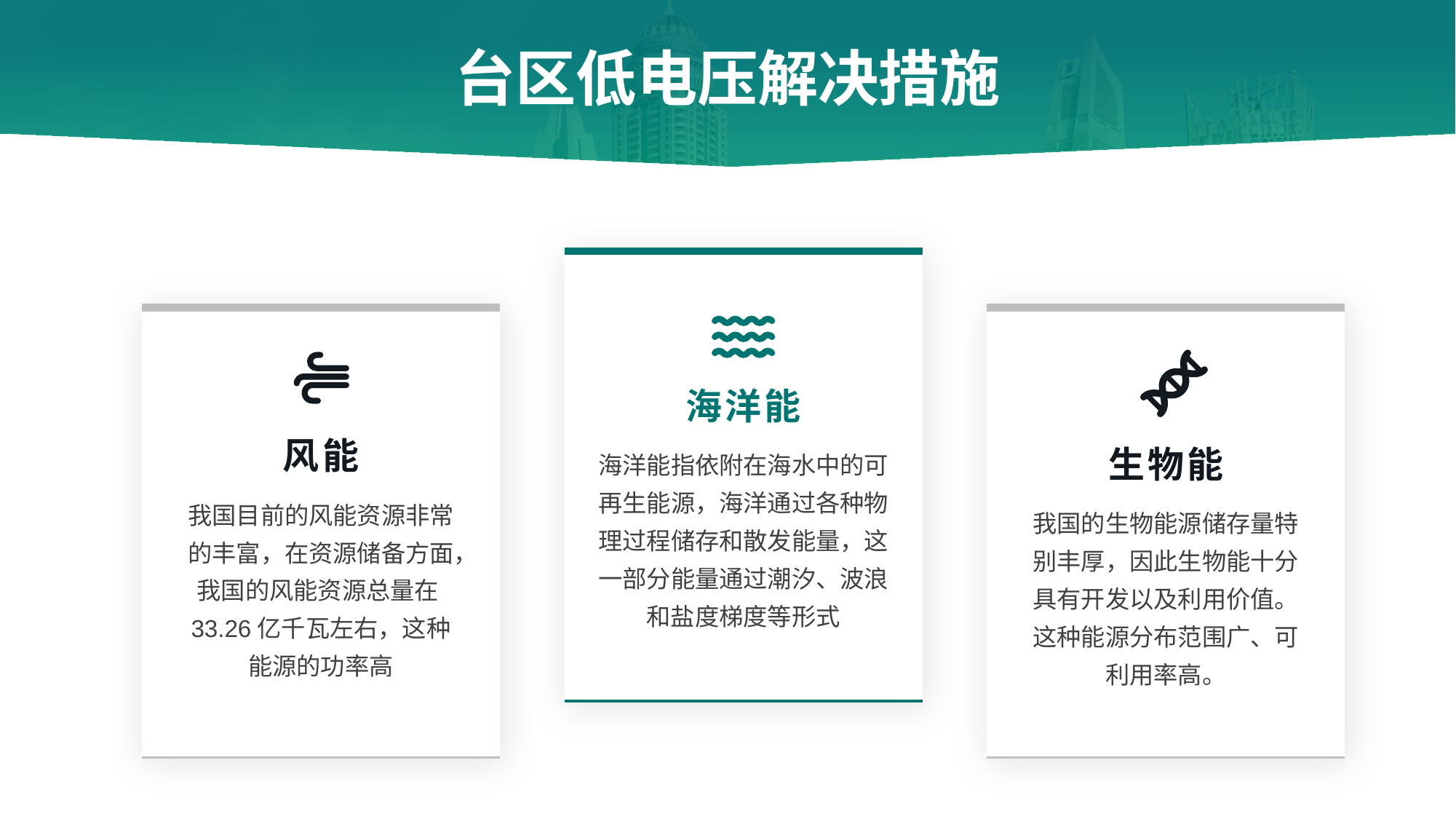

# 台区低电压解决措施

海洋能
风能
海洋能指依附在海水中的可再生能源，海洋通过各种物理过程储存和散发能量，这一部分能量通过潮汐、波浪和盐度梯度等形式
生物能
我国目前的风能资源非常的丰富，在资源储备方面，我国的风能资源总量在33.26亿千瓦左右，这种能源的功率高
我国的生物能源储存量特别丰厚，因此生物能十分具有开发以及利用价值。这种能源分布范围广、可利用率高。